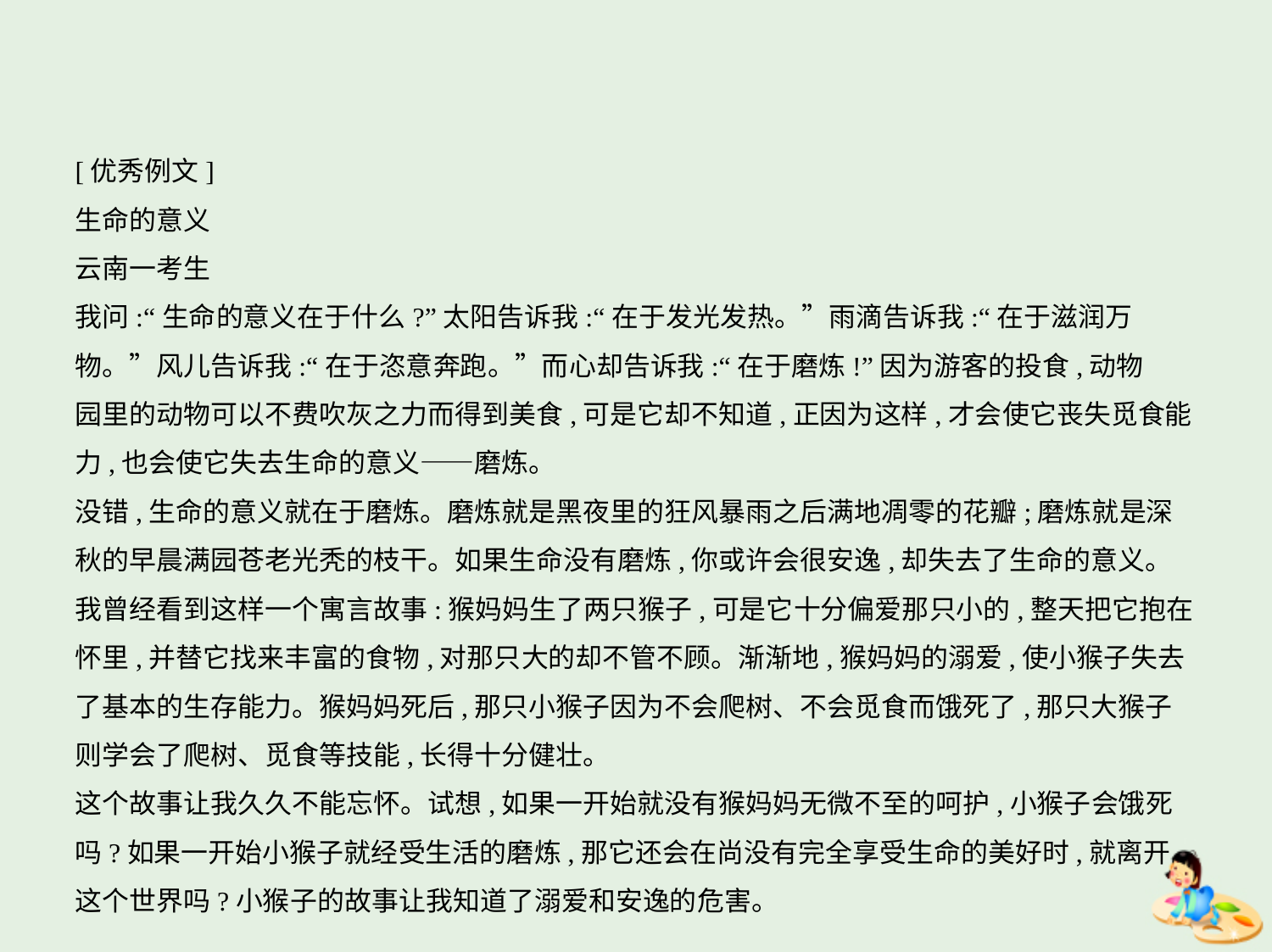

[优秀例文]
生命的意义
云南一考生
我问:“生命的意义在于什么?”太阳告诉我:“在于发光发热。”雨滴告诉我:“在于滋润万
物。”风儿告诉我:“在于恣意奔跑。”而心却告诉我:“在于磨炼!”因为游客的投食,动物
园里的动物可以不费吹灰之力而得到美食,可是它却不知道,正因为这样,才会使它丧失觅食能
力,也会使它失去生命的意义——磨炼。
没错,生命的意义就在于磨炼。磨炼就是黑夜里的狂风暴雨之后满地凋零的花瓣;磨炼就是深
秋的早晨满园苍老光秃的枝干。如果生命没有磨炼,你或许会很安逸,却失去了生命的意义。
我曾经看到这样一个寓言故事:猴妈妈生了两只猴子,可是它十分偏爱那只小的,整天把它抱在
怀里,并替它找来丰富的食物,对那只大的却不管不顾。渐渐地,猴妈妈的溺爱,使小猴子失去
了基本的生存能力。猴妈妈死后,那只小猴子因为不会爬树、不会觅食而饿死了,那只大猴子
则学会了爬树、觅食等技能,长得十分健壮。
这个故事让我久久不能忘怀。试想,如果一开始就没有猴妈妈无微不至的呵护,小猴子会饿死
吗?如果一开始小猴子就经受生活的磨炼,那它还会在尚没有完全享受生命的美好时,就离开
这个世界吗?小猴子的故事让我知道了溺爱和安逸的危害。